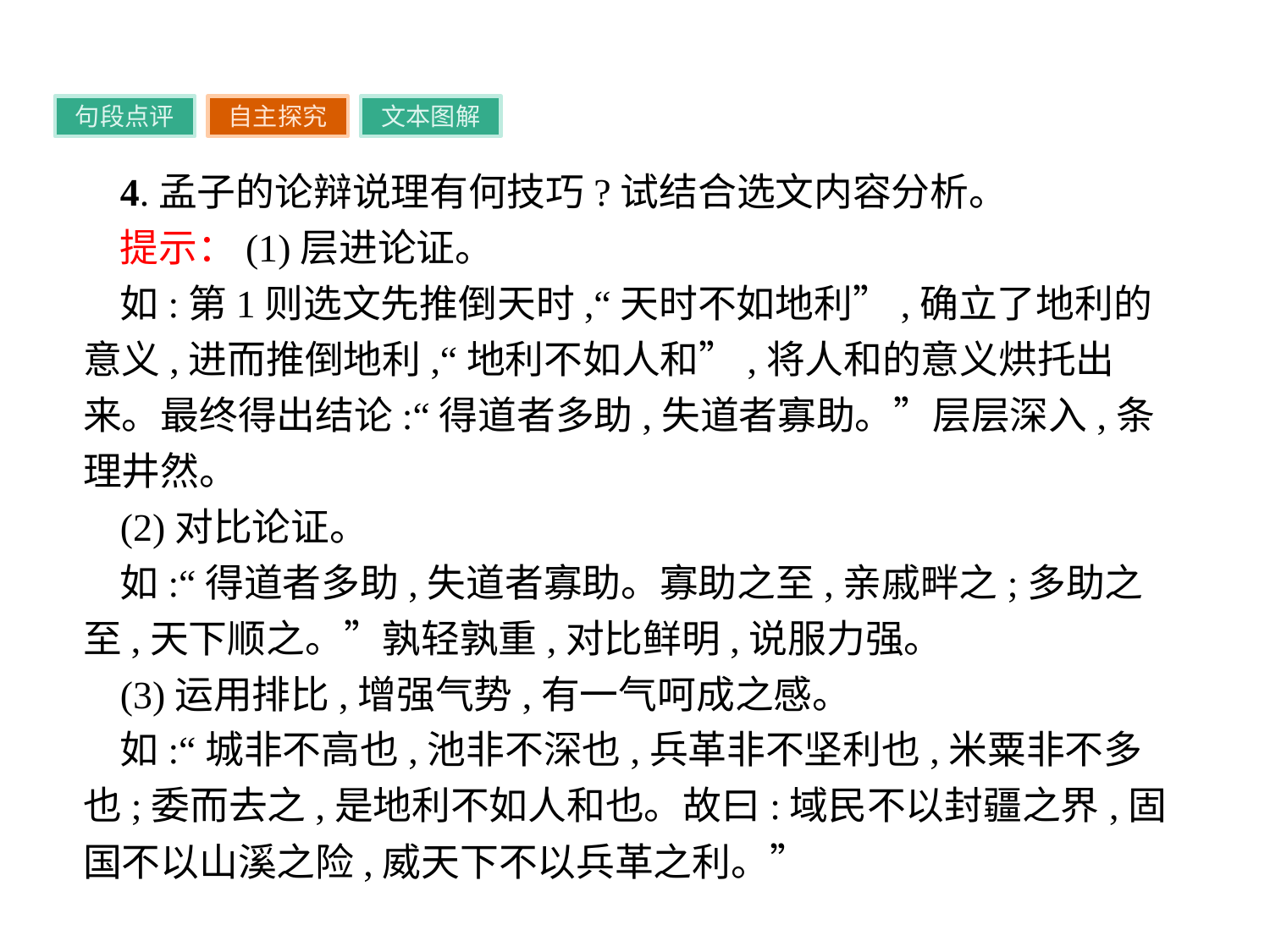

句段点评
自主探究
文本图解
4.孟子的论辩说理有何技巧?试结合选文内容分析。
提示：(1)层进论证。
如:第1则选文先推倒天时,“天时不如地利”,确立了地利的意义,进而推倒地利,“地利不如人和”,将人和的意义烘托出来。最终得出结论:“得道者多助,失道者寡助。”层层深入,条理井然。
(2)对比论证。
如:“得道者多助,失道者寡助。寡助之至,亲戚畔之;多助之至,天下顺之。”孰轻孰重,对比鲜明,说服力强。
(3)运用排比,增强气势,有一气呵成之感。
如:“城非不高也,池非不深也,兵革非不坚利也,米粟非不多也;委而去之,是地利不如人和也。故曰:域民不以封疆之界,固国不以山溪之险,威天下不以兵革之利。”